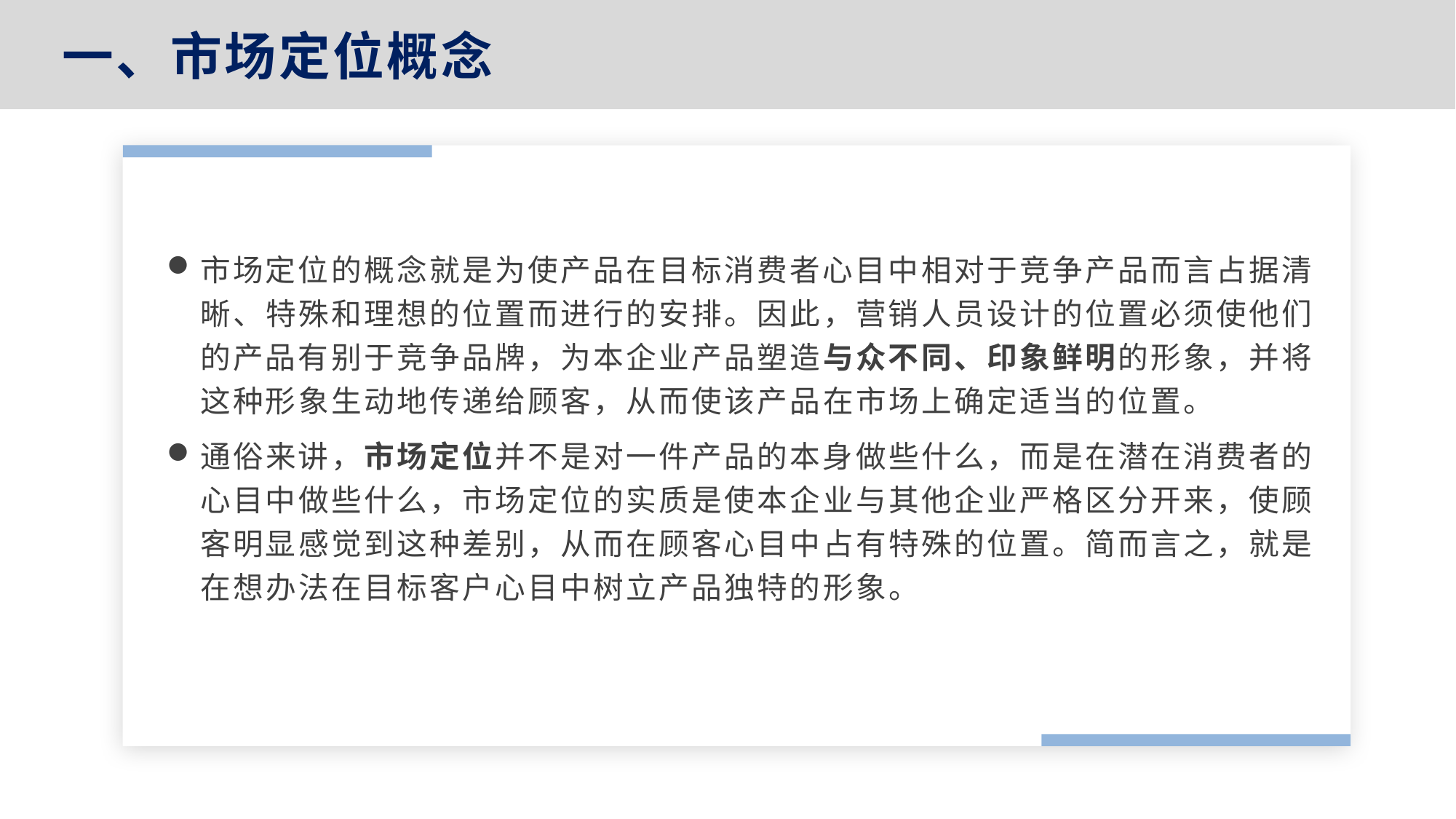

一、市场定位概念

市场定位的概念就是为使产品在目标消费者心目中相对于竞争产品而言占据清晰、特殊和理想的位置而进行的安排。因此，营销人员设计的位置必须使他们的产品有别于竞争品牌，为本企业产品塑造与众不同、印象鲜明的形象，并将这种形象生动地传递给顾客，从而使该产品在市场上确定适当的位置。
通俗来讲，市场定位并不是对一件产品的本身做些什么，而是在潜在消费者的心目中做些什么，市场定位的实质是使本企业与其他企业严格区分开来，使顾客明显感觉到这种差别，从而在顾客心目中占有特殊的位置。简而言之，就是在想办法在目标客户心目中树立产品独特的形象。